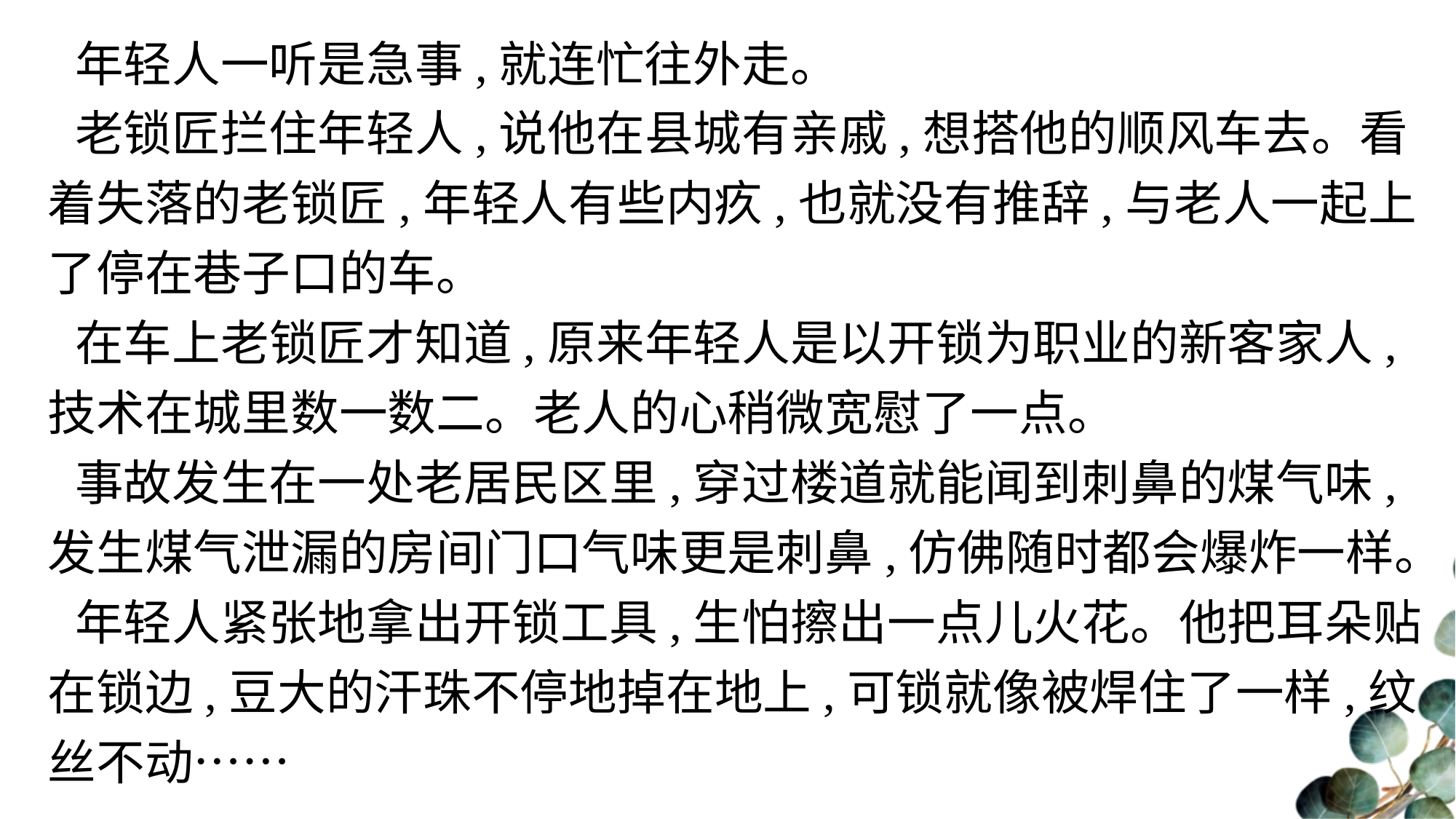

年轻人一听是急事,就连忙往外走。
老锁匠拦住年轻人,说他在县城有亲戚,想搭他的顺风车去。看着失落的老锁匠,年轻人有些内疚,也就没有推辞,与老人一起上了停在巷子口的车。
在车上老锁匠才知道,原来年轻人是以开锁为职业的新客家人,技术在城里数一数二。老人的心稍微宽慰了一点。
事故发生在一处老居民区里,穿过楼道就能闻到刺鼻的煤气味,发生煤气泄漏的房间门口气味更是刺鼻,仿佛随时都会爆炸一样。
年轻人紧张地拿出开锁工具,生怕擦出一点儿火花。他把耳朵贴在锁边,豆大的汗珠不停地掉在地上,可锁就像被焊住了一样,纹丝不动……